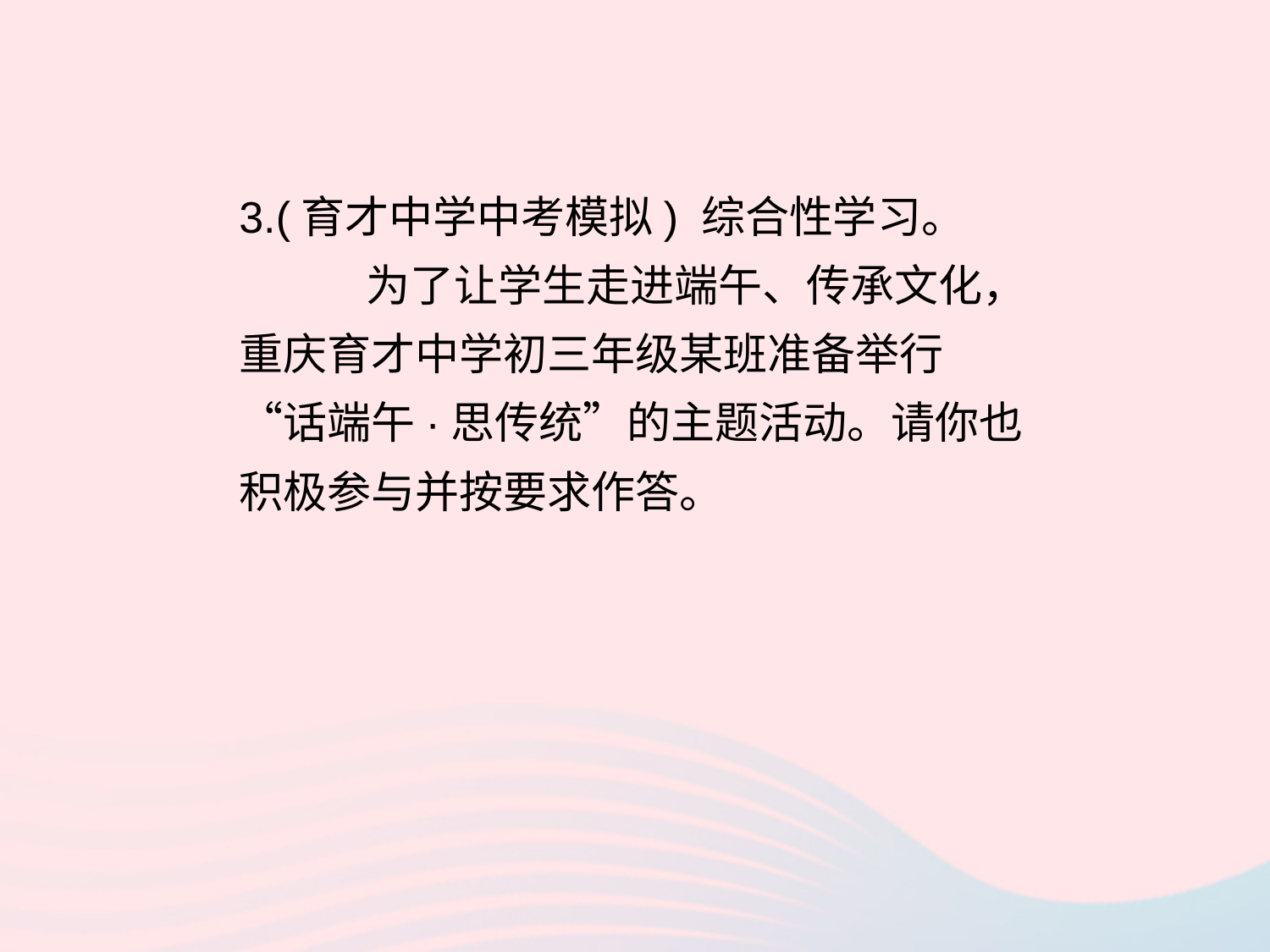

3.(育才中学中考模拟) 综合性学习。
	为了让学生走进端午、传承文化，重庆育才中学初三年级某班准备举行“话端午·思传统”的主题活动。请你也积极参与并按要求作答。